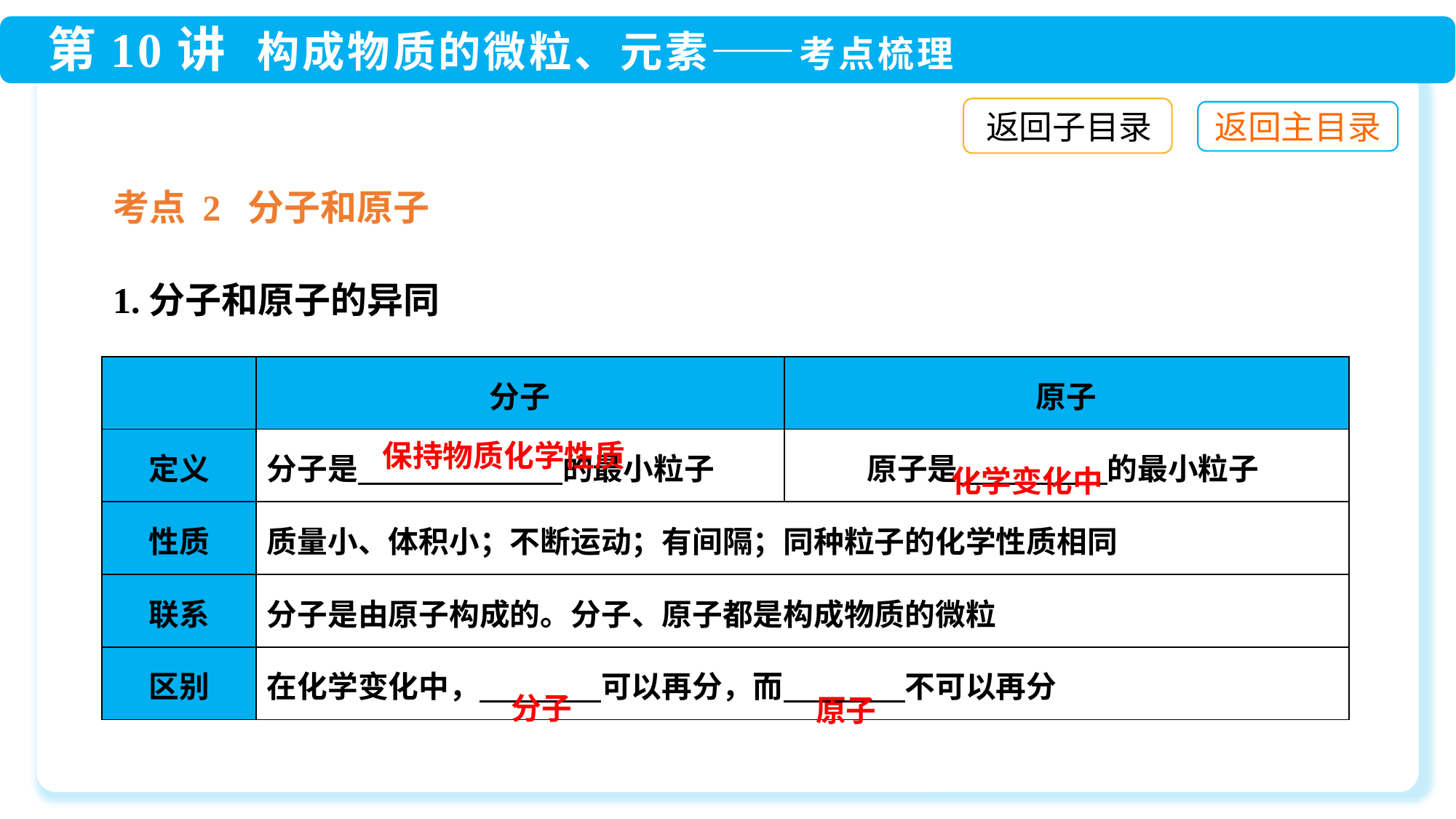

返回子目录
考点 2  分子和原子
1.分子和原子的异同

|  | 分子 | 原子 |
| --- | --- | --- |
| 定义 | 分子是　　　　 的最小粒子 | 原子是　　 　　的最小粒子 |
| 性质 | 质量小、体积小；不断运动；有间隔；同种粒子的化学性质相同 |  |
| 联系 | 分子是由原子构成的。分子、原子都是构成物质的微粒 |  |
| 区别 | 在化学变化中，　　　　可以再分，而　　　　不可以再分 |  |
保持物质化学性质
化学变化中
分子
原子